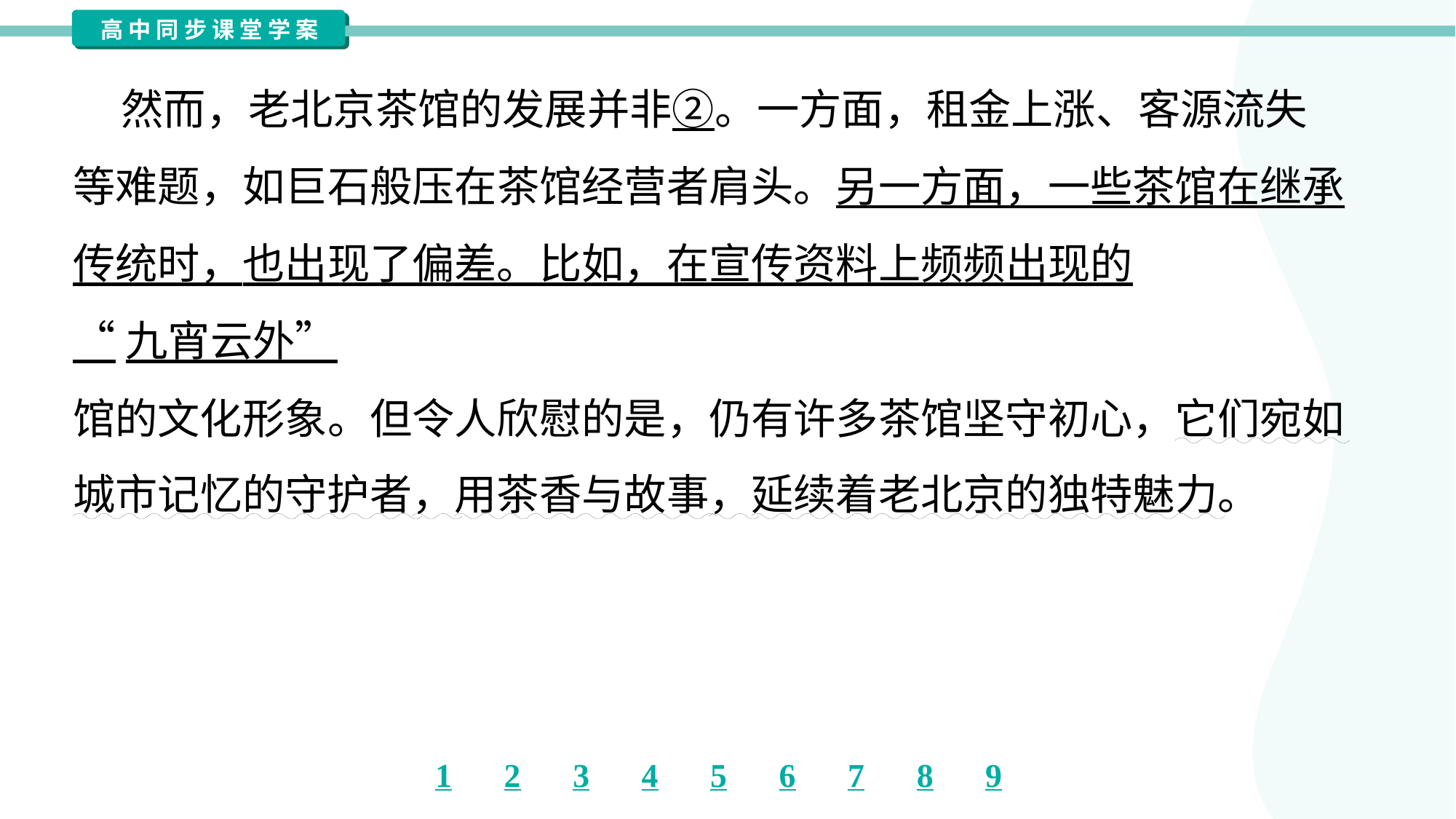

然而，老北京茶馆的发展并非②。一方面，租金上涨、客源流失
等难题，如巨石般压在茶馆经营者肩头。另一方面，一些茶馆在继承
传统时，也出现了偏差。比如，在宣传资料上频频出现的. .“再接再励”
“九宵云外”. .等。这些错误，不仅影响了茶馆文化的传递，也损害了茶
馆的文化形象。但令人欣慰的是，仍有许多茶馆坚守初心，它们宛如
城市记忆的守护者，用茶香与故事，延续着老北京的独特魅力。#1.3